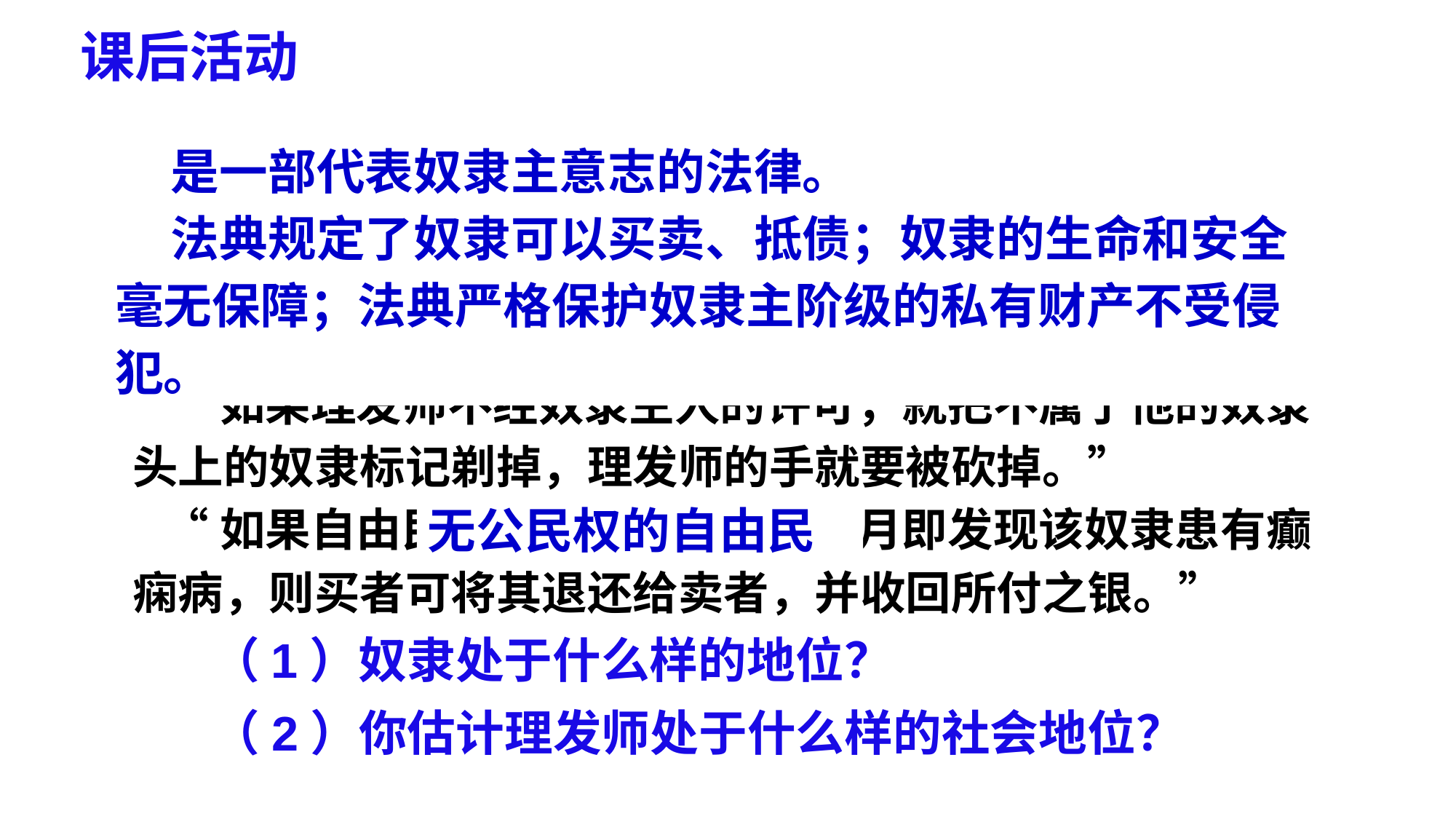

课后活动
2、读材料，想问题。
   《汉谟拉比法典》规定：
   “如果奴隶对主人说 ‘你不是我的主人’，他的耳朵就要被割掉。”
   “如果理发师不经奴隶主人的许可，就把不属于他的奴隶头上的奴隶标记剃掉，理发师的手就要被砍掉。”
   “如果自由民买到奴隶，未满一个月即发现该奴隶患有癫痫病，则买者可将其退还给卖者，并收回所付之银。”
    是一部代表奴隶主意志的法律。
    法典规定了奴隶可以买卖、抵债；奴隶的生命和安全毫无保障；法典严格保护奴隶主阶级的私有财产不受侵犯。
无公民权的自由民
（1）奴隶处于什么样的地位？
（2）你估计理发师处于什么样的社会地位？